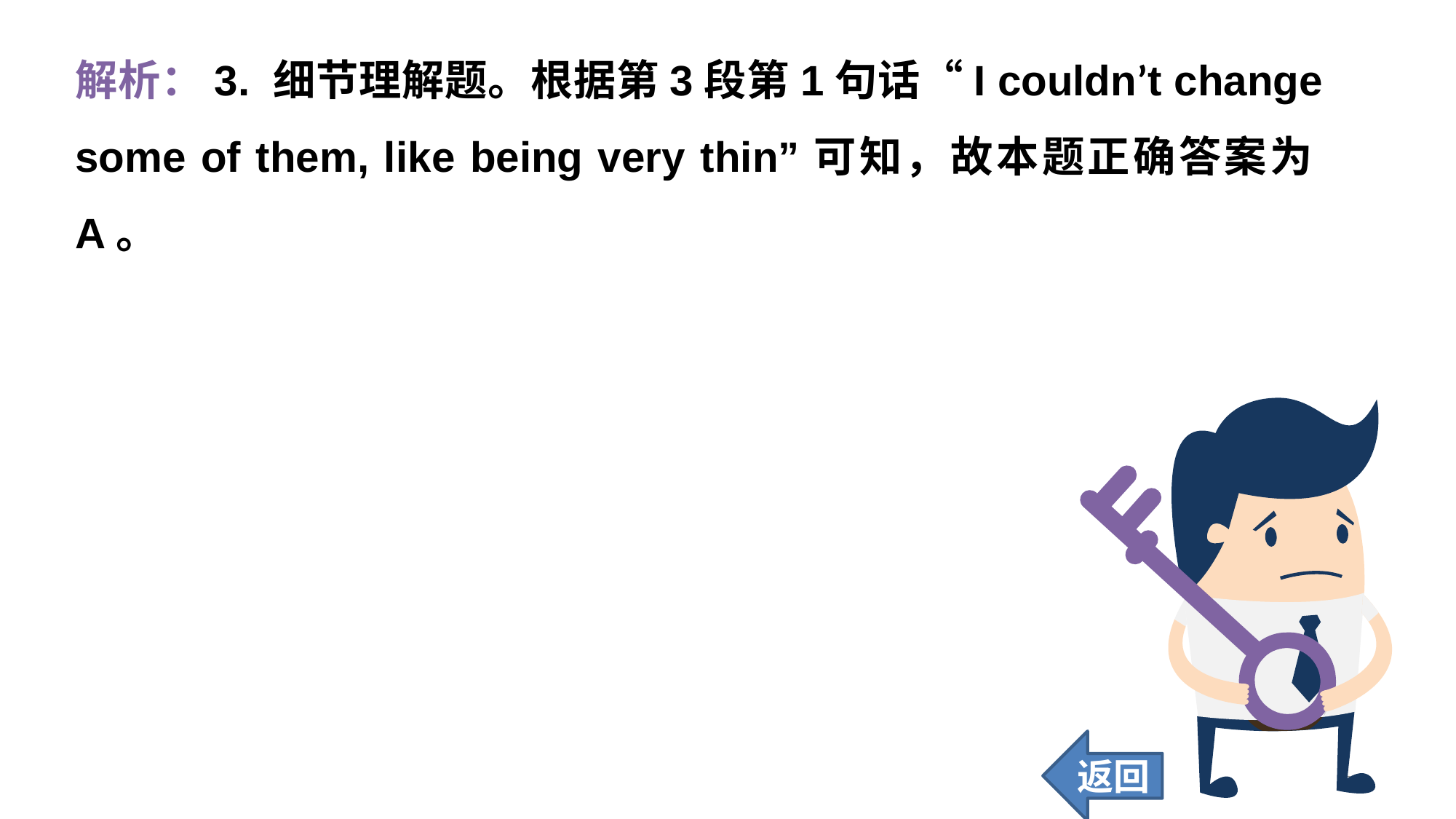

解析：3. 细节理解题。根据第3段第1句话“I couldn’t change some of them, like being very thin”可知，故本题正确答案为A。

返回
247